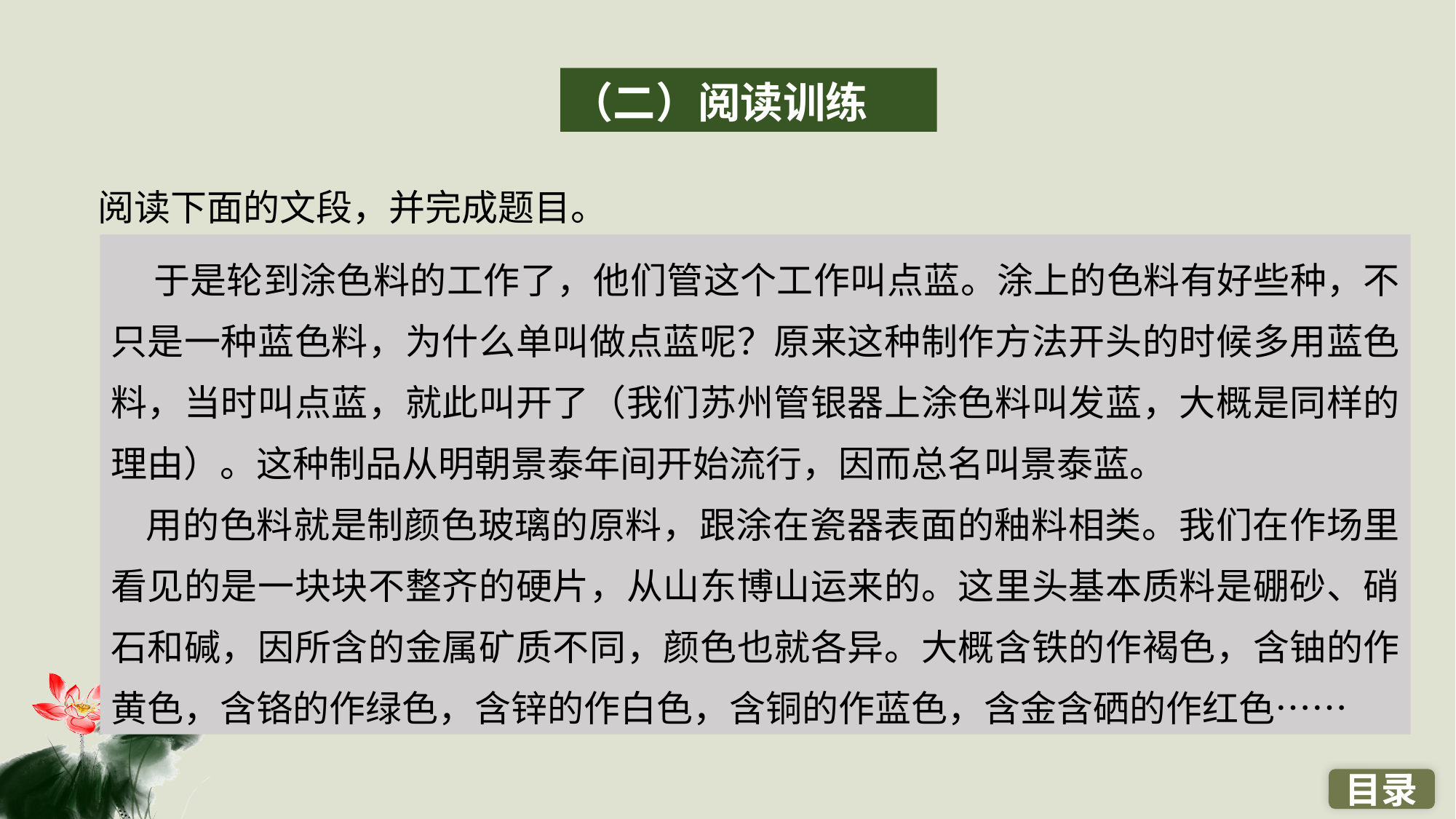

（二）阅读训练
阅读下面的文段，并完成题目。
    于是轮到涂色料的工作了，他们管这个工作叫点蓝。涂上的色料有好些种，不只是一种蓝色料，为什么单叫做点蓝呢？原来这种制作方法开头的时候多用蓝色料，当时叫点蓝，就此叫开了（我们苏州管银器上涂色料叫发蓝，大概是同样的理由）。这种制品从明朝景泰年间开始流行，因而总名叫景泰蓝。
   用的色料就是制颜色玻璃的原料，跟涂在瓷器表面的釉料相类。我们在作场里看见的是一块块不整齐的硬片，从山东博山运来的。这里头基本质料是硼砂、硝石和碱，因所含的金属矿质不同，颜色也就各异。大概含铁的作褐色，含铀的作黄色，含铬的作绿色，含锌的作白色，含铜的作蓝色，含金含硒的作红色……